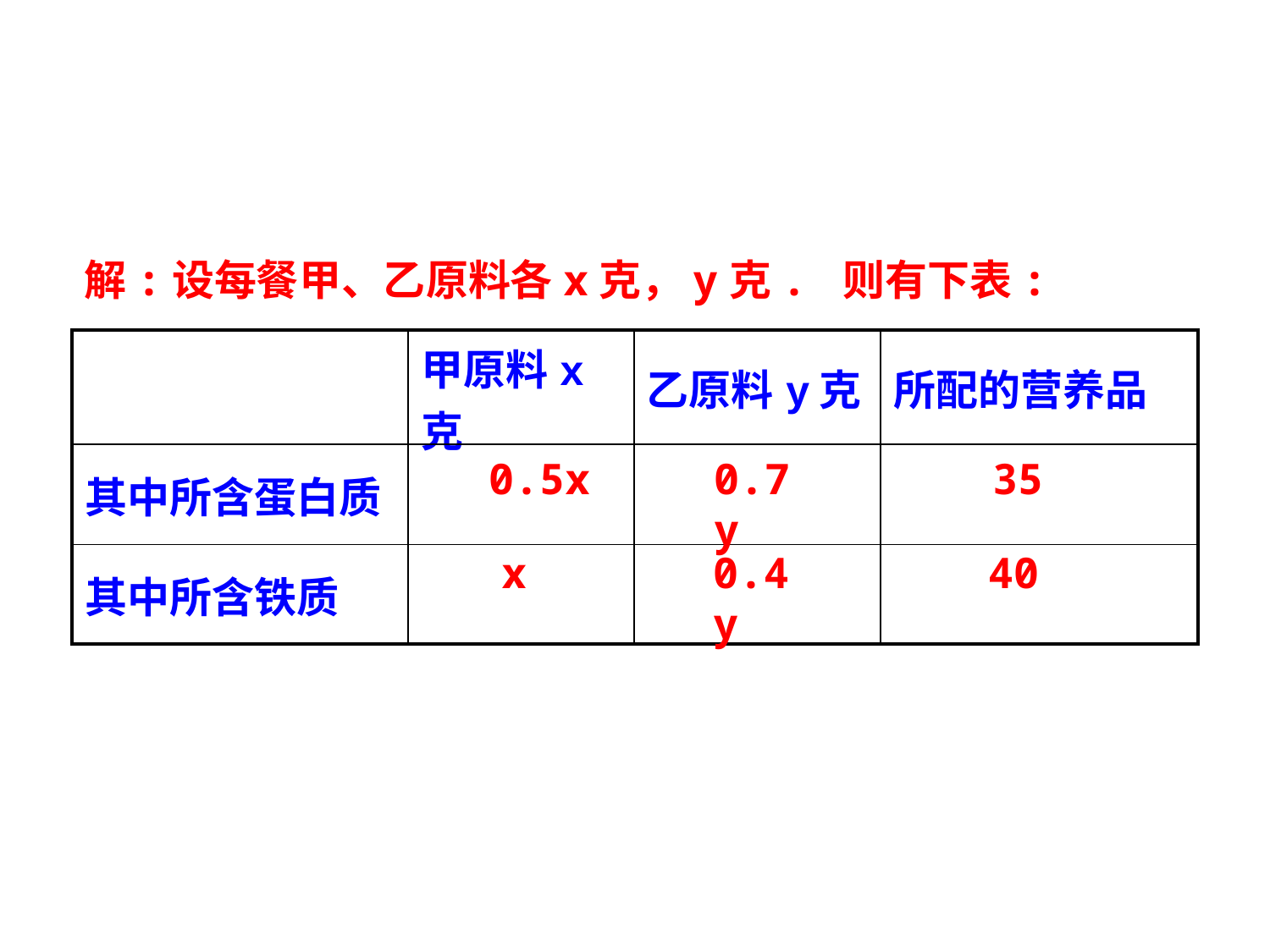

解:设每餐甲、乙原料各x克，y克. 则有下表:
|  | 甲原料x克 | 乙原料y克 | 所配的营养品 |
| --- | --- | --- | --- |
| 其中所含蛋白质 |  |  |  |
| 其中所含铁质 |  |  |  |
0.5x
0.7y
35
x
0.4y
40